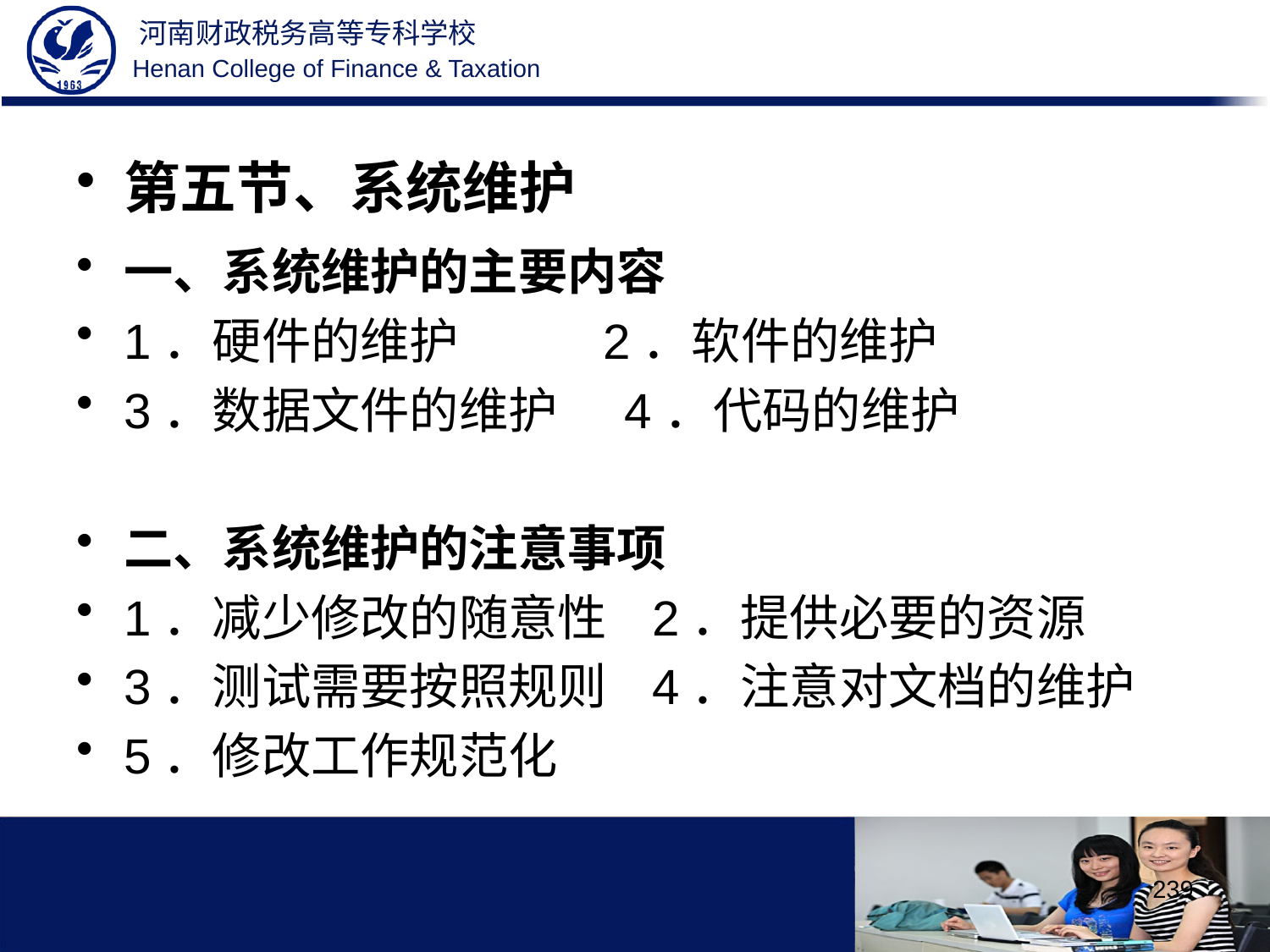

第五节、系统维护
一、系统维护的主要内容
1．硬件的维护            2．软件的维护
3．数据文件的维护     4．代码的维护

二、系统维护的注意事项
1．减少修改的随意性   2．提供必要的资源
3．测试需要按照规则   4．注意对文档的维护
5．修改工作规范化

239